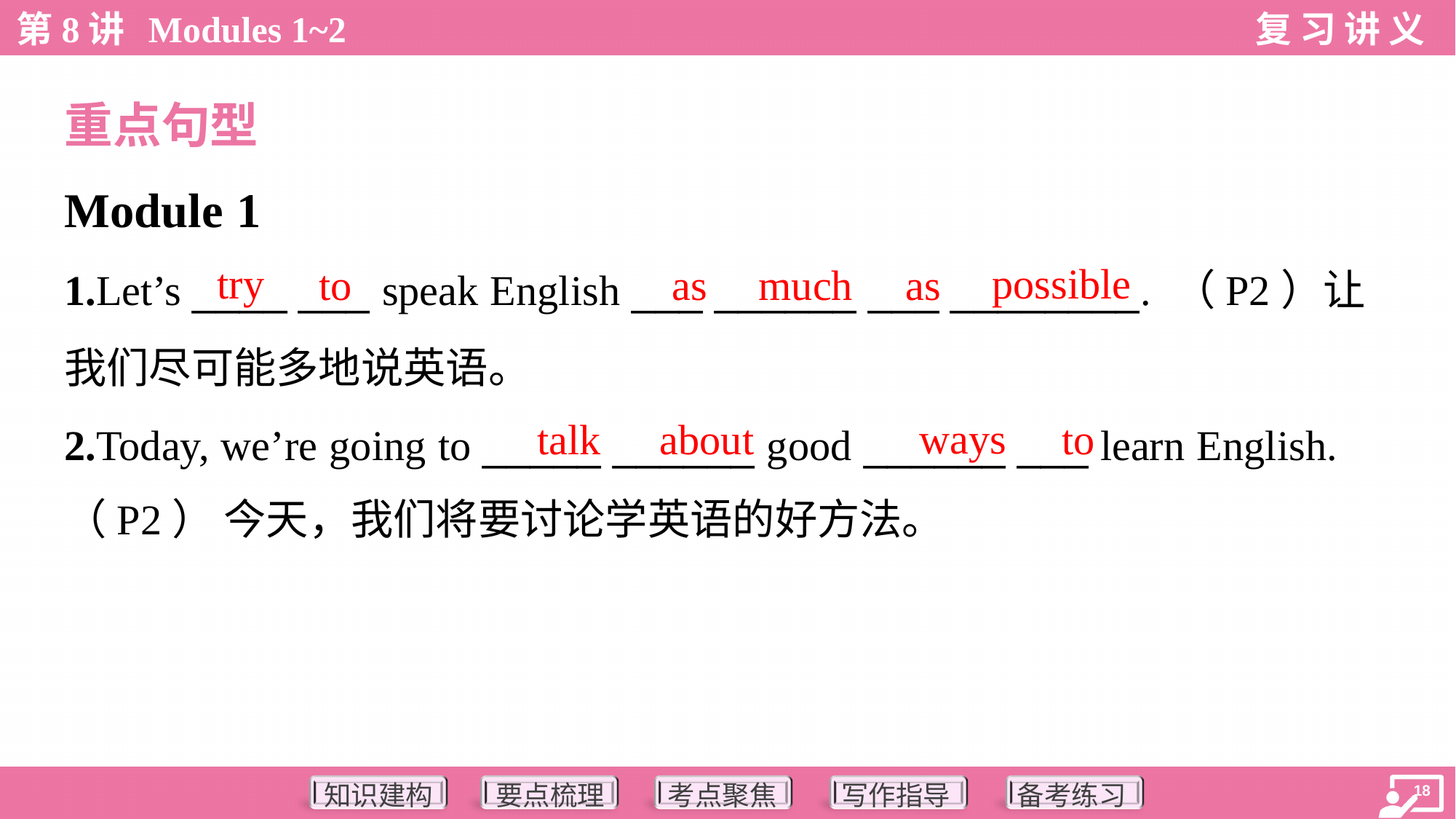

重点句型
Module 1
try
possible
to
as
much
as
1.Let’s ____ ___ speak English ___ ______ ___ ________. （P2）让
我们尽可能多地说英语。
2.Today, we’re going to _____ ______ good ______ ___ learn English.
（P2） 今天，我们将要讨论学英语的好方法。
ways
talk
about
to